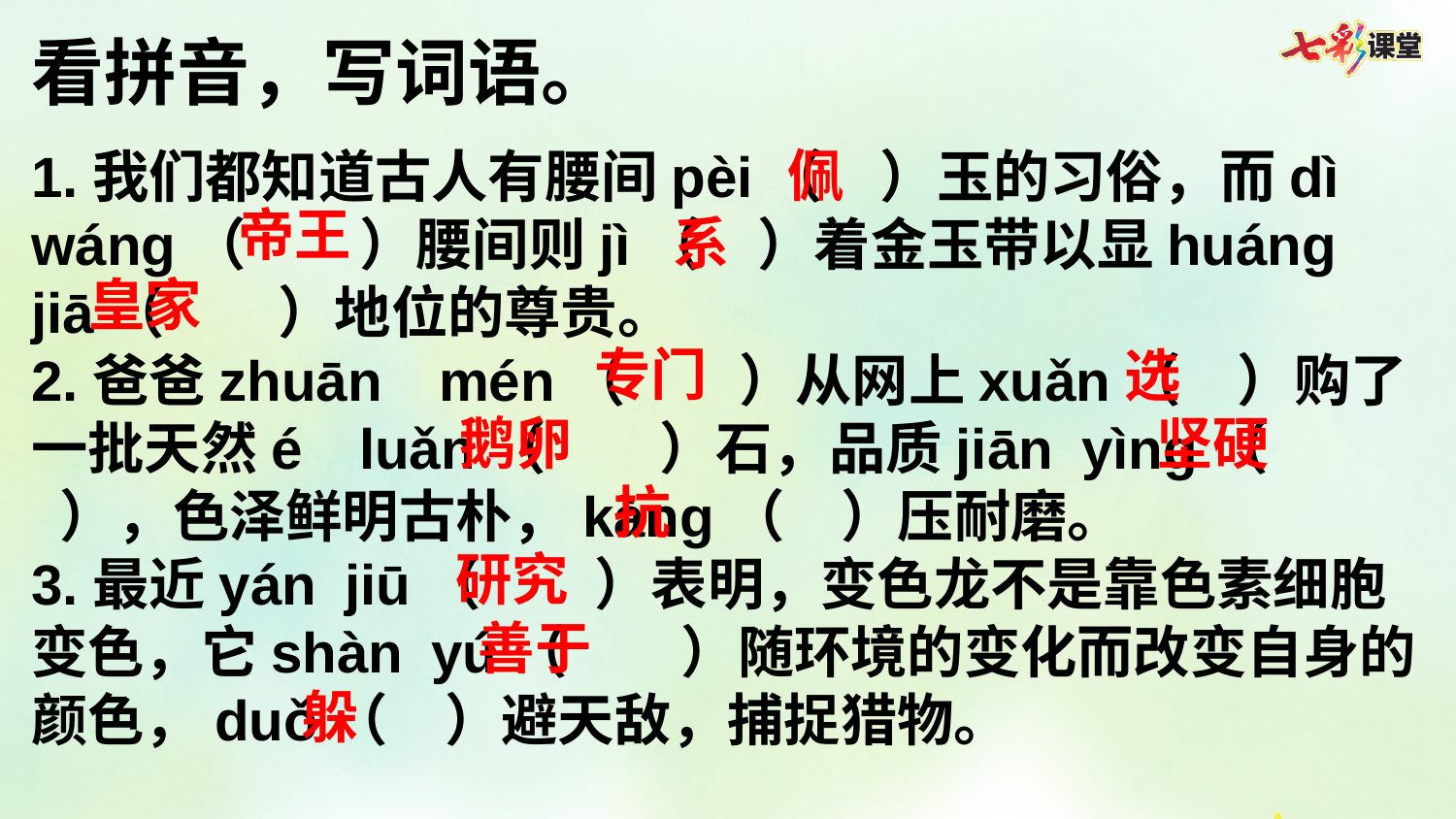

看拼音，写词语。
佩
1.我们都知道古人有腰间pèi（  ）玉的习俗，而dì  wáng（    ）腰间则jì（  ）着金玉带以显huáng jiā（    ）地位的尊贵。
2.爸爸zhuān  mén（    ）从网上xuǎn（  ）购了一批天然é  luǎn（    ）石，品质jiān yìng（    ），色泽鲜明古朴，kàng（  ）压耐磨。
3.最近yán jiū（    ）表明，变色龙不是靠色素细胞变色，它shàn yú（    ）随环境的变化而改变自身的颜色，duǒ（  ）避天敌，捕捉猎物。
帝王
系
皇家
专门
选
鹅卵
坚硬
抗
研究
善于
躲